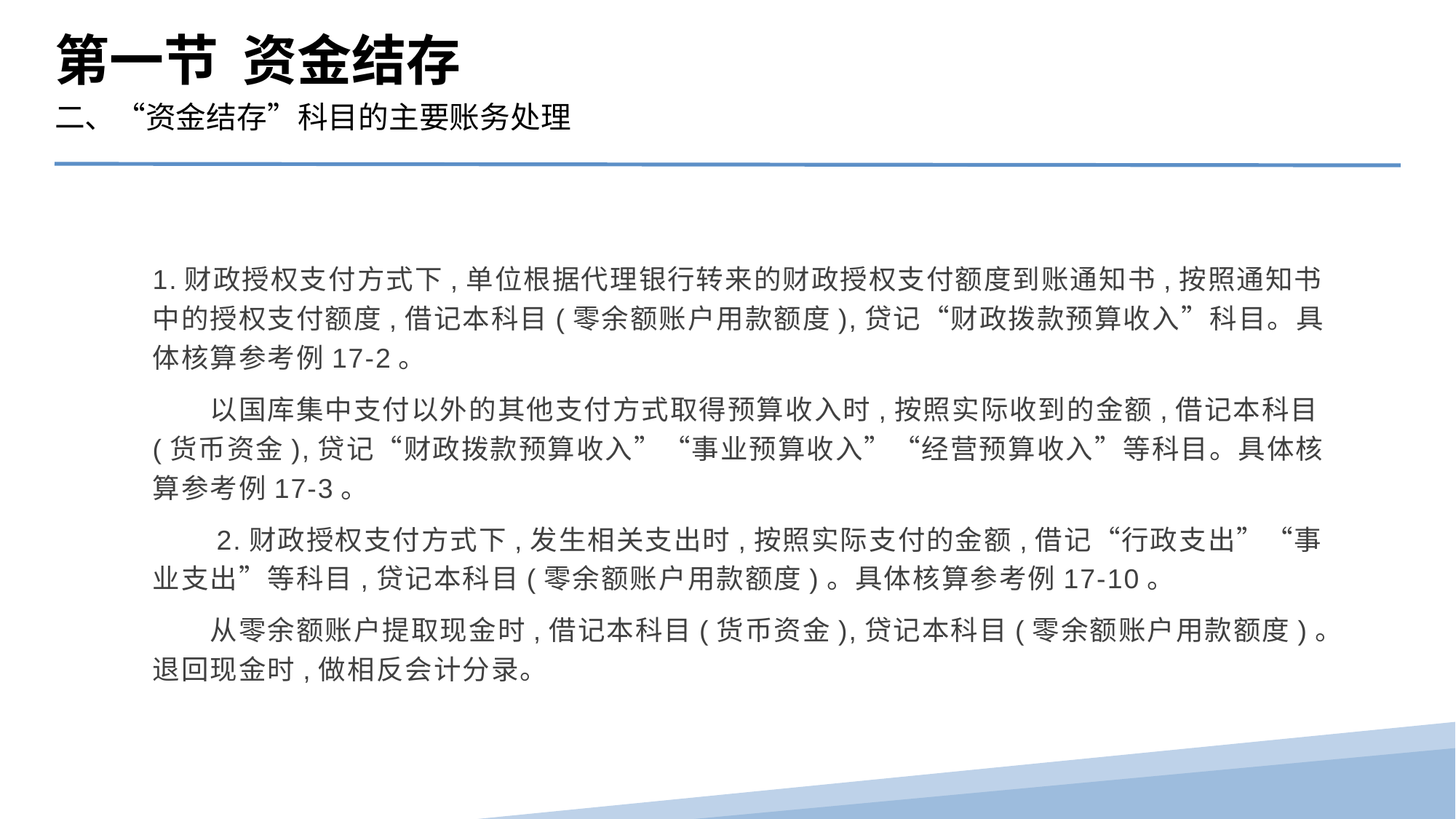

第一节  资金结存
二、“资金结存”科目的主要账务处理
1.财政授权支付方式下,单位根据代理银行转来的财政授权支付额度到账通知书,按照通知书中的授权支付额度,借记本科目(零余额账户用款额度),贷记“财政拨款预算收入”科目。具体核算参考例17-2。
　　以国库集中支付以外的其他支付方式取得预算收入时,按照实际收到的金额,借记本科目(货币资金),贷记“财政拨款预算收入”“事业预算收入”“经营预算收入”等科目。具体核算参考例17-3。
　　2.财政授权支付方式下,发生相关支出时,按照实际支付的金额,借记“行政支出”“事业支出”等科目,贷记本科目(零余额账户用款额度)。具体核算参考例17-10。
　　从零余额账户提取现金时,借记本科目(货币资金),贷记本科目(零余额账户用款额度)。退回现金时,做相反会计分录。